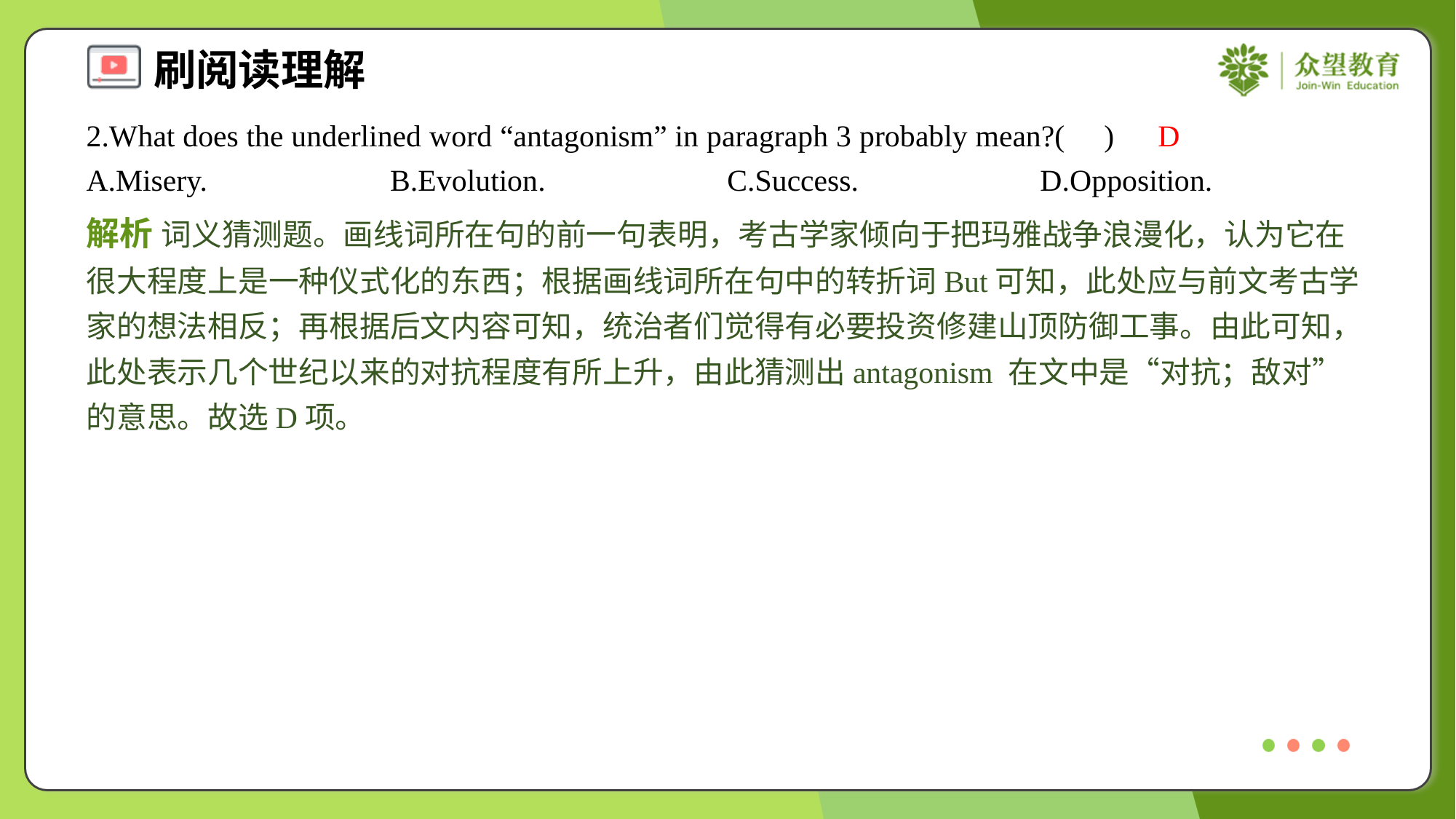

2.What does the underlined word “antagonism” in paragraph 3 probably mean?(     )
D
A.Misery.	B.Evolution.	C.Success.	D.Opposition.
解析 词义猜测题。画线词所在句的前一句表明，考古学家倾向于把玛雅战争浪漫化，认为它在很大程度上是一种仪式化的东西；根据画线词所在句中的转折词But可知，此处应与前文考古学家的想法相反；再根据后文内容可知，统治者们觉得有必要投资修建山顶防御工事。由此可知，此处表示几个世纪以来的对抗程度有所上升，由此猜测出antagonism 在文中是“对抗；敌对”的意思。故选D项。